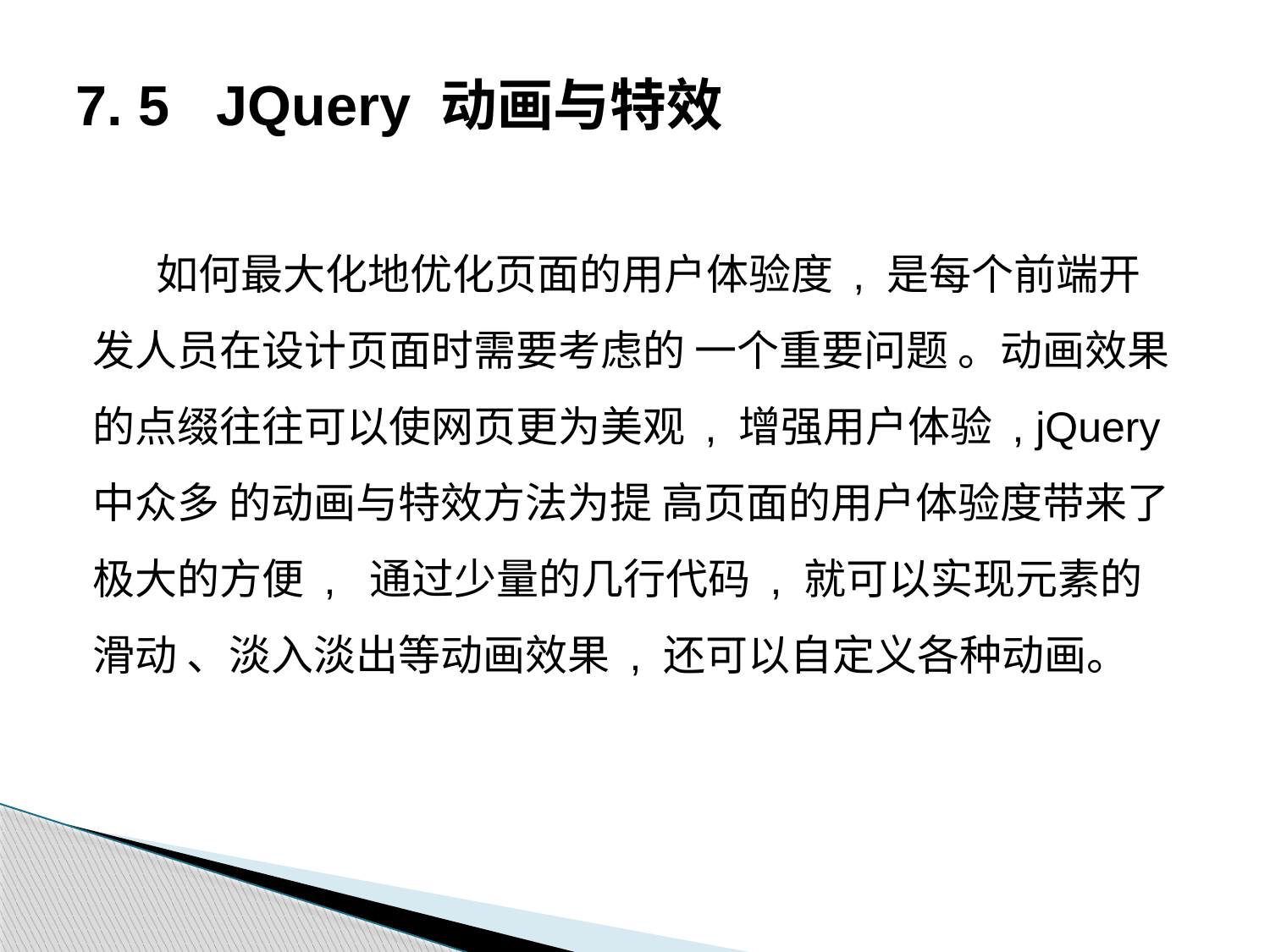

# 7. 5   JQuery 动画与特效
如何最大化地优化页面的用户体验度 , 是每个前端开发人员在设计页面时需要考虑的 一个重要问题 。动画效果的点缀往往可以使网页更为美观 , 增强用户体验 , jQuery 中众多 的动画与特效方法为提 高页面的用户体验度带来了极大的方便 ,  通过少量的几行代码 , 就可以实现元素的滑动 、淡入淡出等动画效果 , 还可以自定义各种动画。